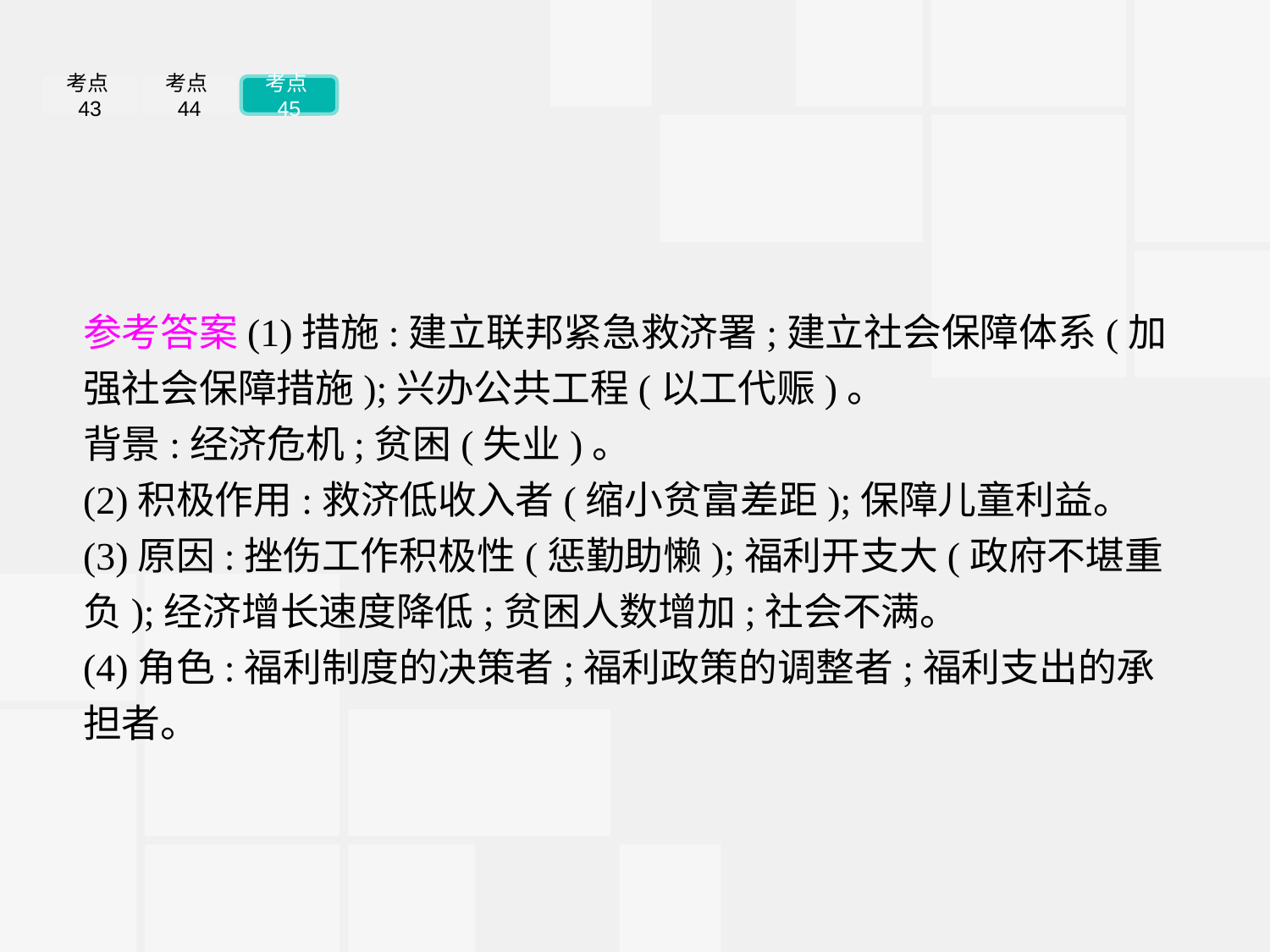

考点43
考点44
考点45
参考答案(1)措施:建立联邦紧急救济署;建立社会保障体系(加强社会保障措施);兴办公共工程(以工代赈)。
背景:经济危机;贫困(失业)。
(2)积极作用:救济低收入者(缩小贫富差距);保障儿童利益。
(3)原因:挫伤工作积极性(惩勤助懒);福利开支大(政府不堪重负);经济增长速度降低;贫困人数增加;社会不满。
(4)角色:福利制度的决策者;福利政策的调整者;福利支出的承担者。